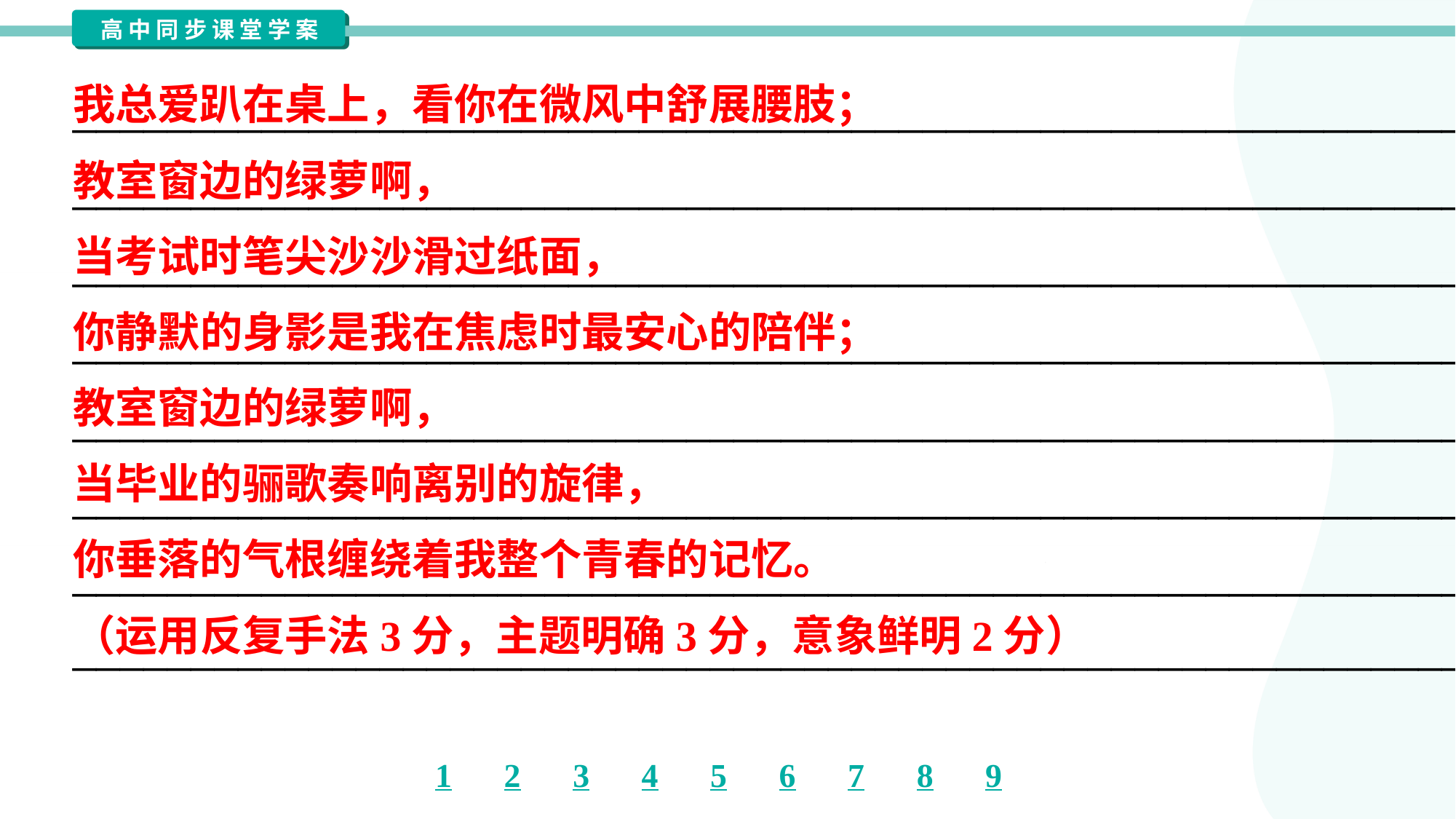

我总爱趴在桌上，看你在微风中舒展腰肢；
教室窗边的绿萝啊，
当考试时笔尖沙沙滑过纸面，
你静默的身影是我在焦虑时最安心的陪伴；
教室窗边的绿萝啊，
当毕业的骊歌奏响离别的旋律，
你垂落的气根缠绕着我整个青春的记忆。
（运用反复手法3分，主题明确3分，意象鲜明2分）
_____________________________________________________________
_____________________________________________________________
_____________________________________________________________
_____________________________________________________________
_____________________________________________________________
_____________________________________________________________
_____________________________________________________________
_____________________________________________________________